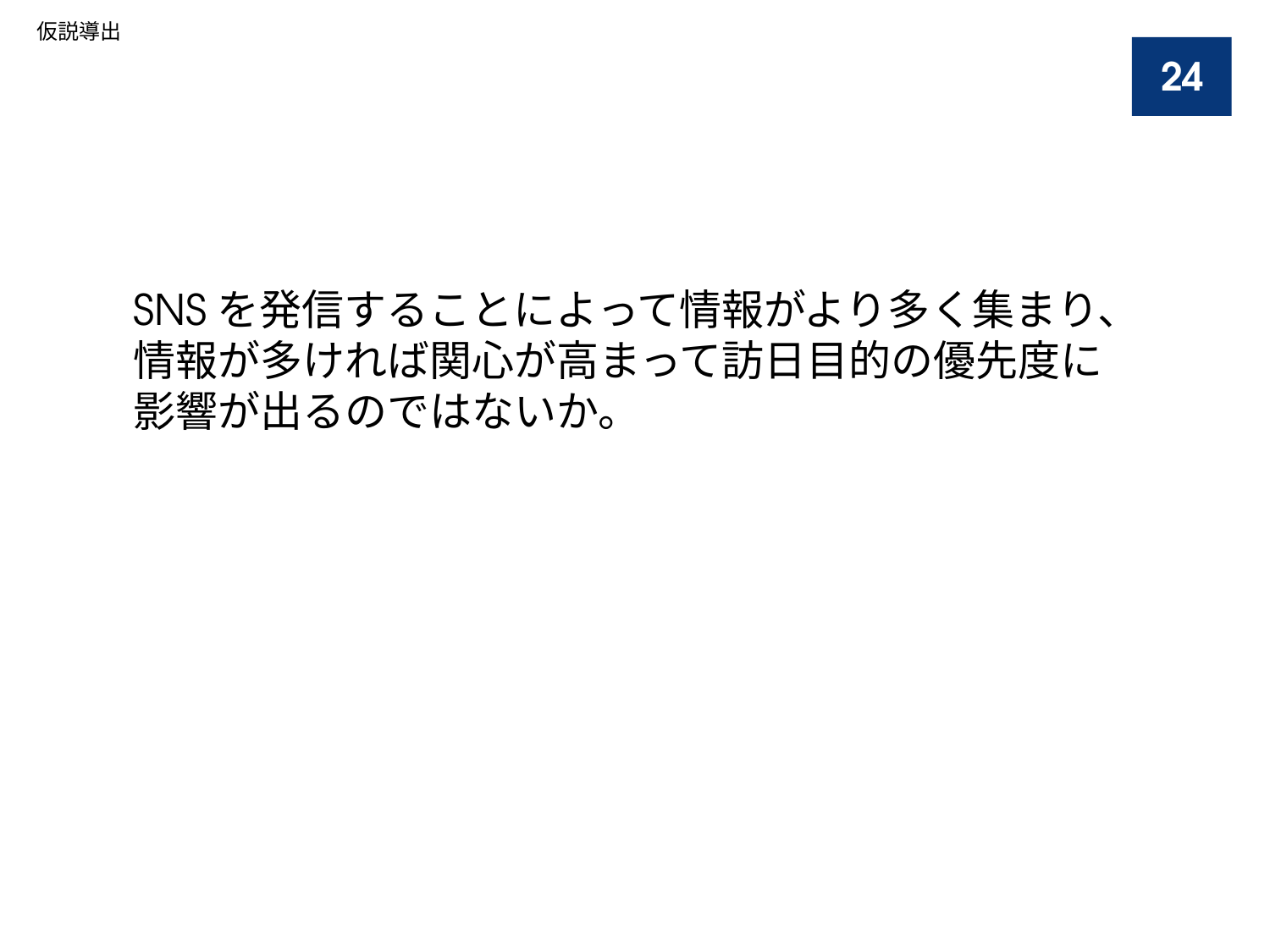

仮説導出
24
SNSを発信することによって情報がより多く集まり、
情報が多ければ関心が高まって訪日目的の優先度に
影響が出るのではないか。